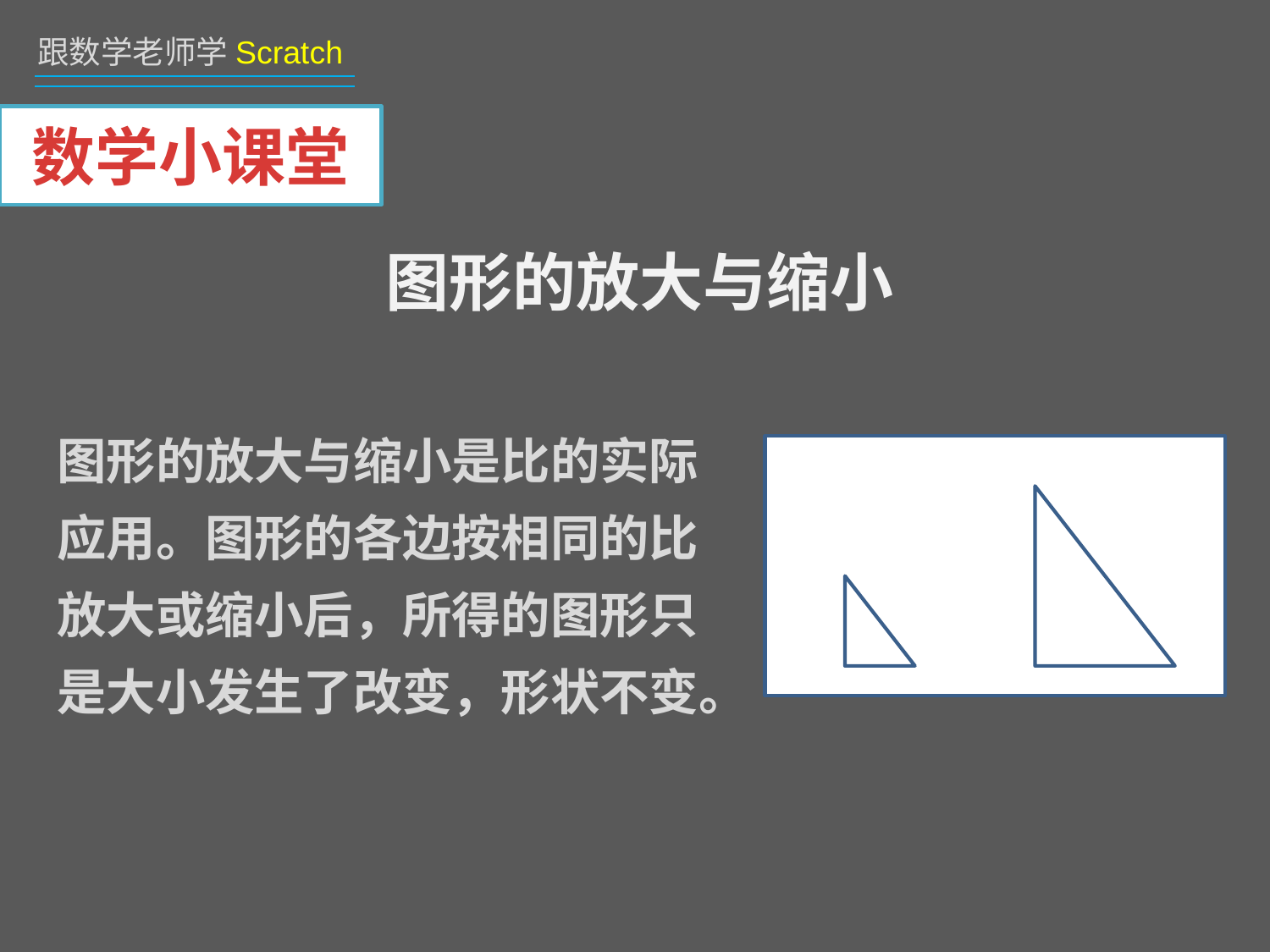

# 数学小课堂
 图形的放大与缩小
图形的放大与缩小是比的实际应用。图形的各边按相同的比放大或缩小后，所得的图形只是大小发生了改变，形状不变。